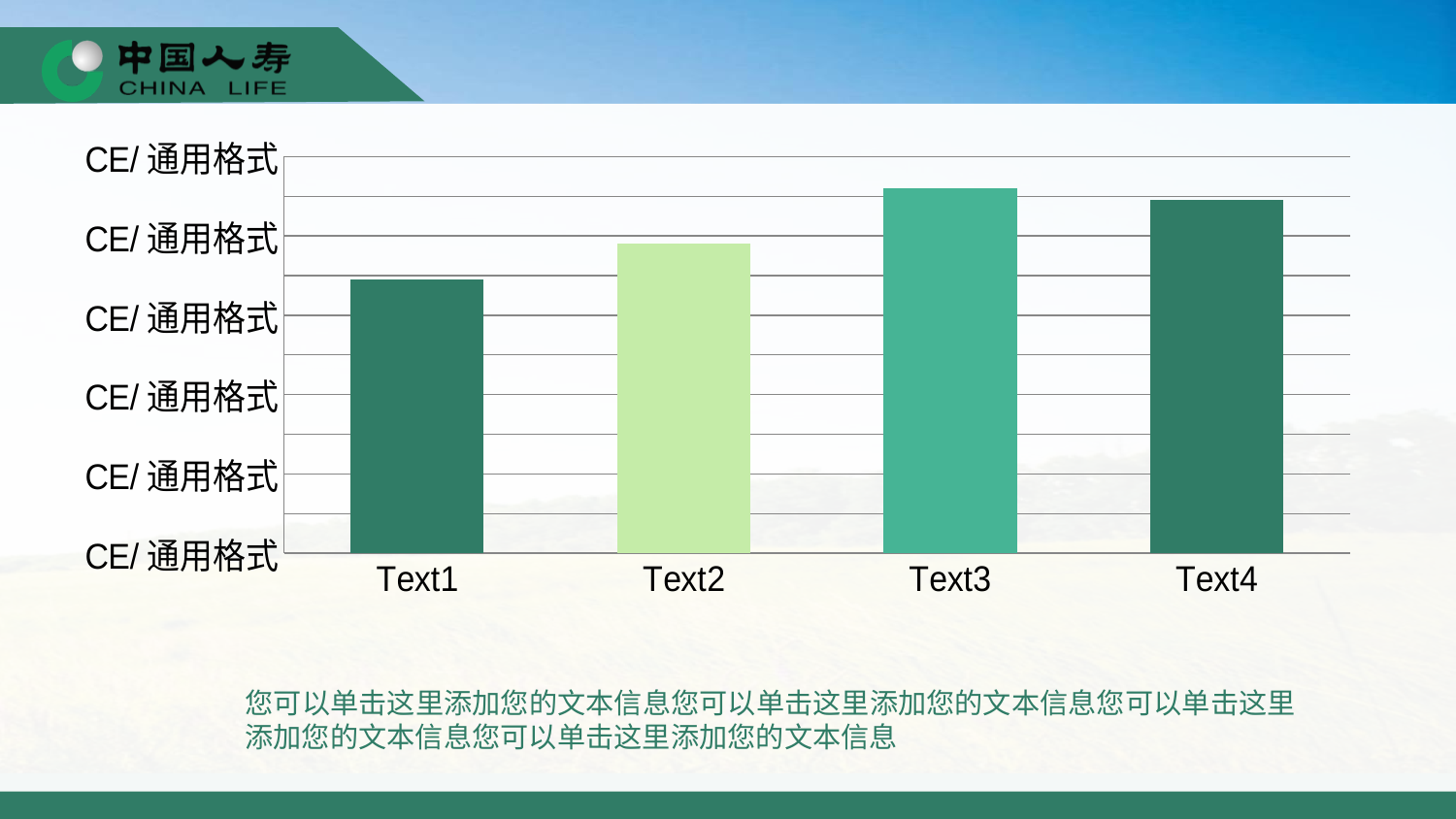

#

### Chart

| Category | 销量 |
|---|---|
| Text1 | 6.9 |
| Text2 | 7.8 |
| Text3 | 9.2 |
| Text4 | 8.9 |
您可以单击这里添加您的文本信息您可以单击这里添加您的文本信息您可以单击这里添加您的文本信息您可以单击这里添加您的文本信息